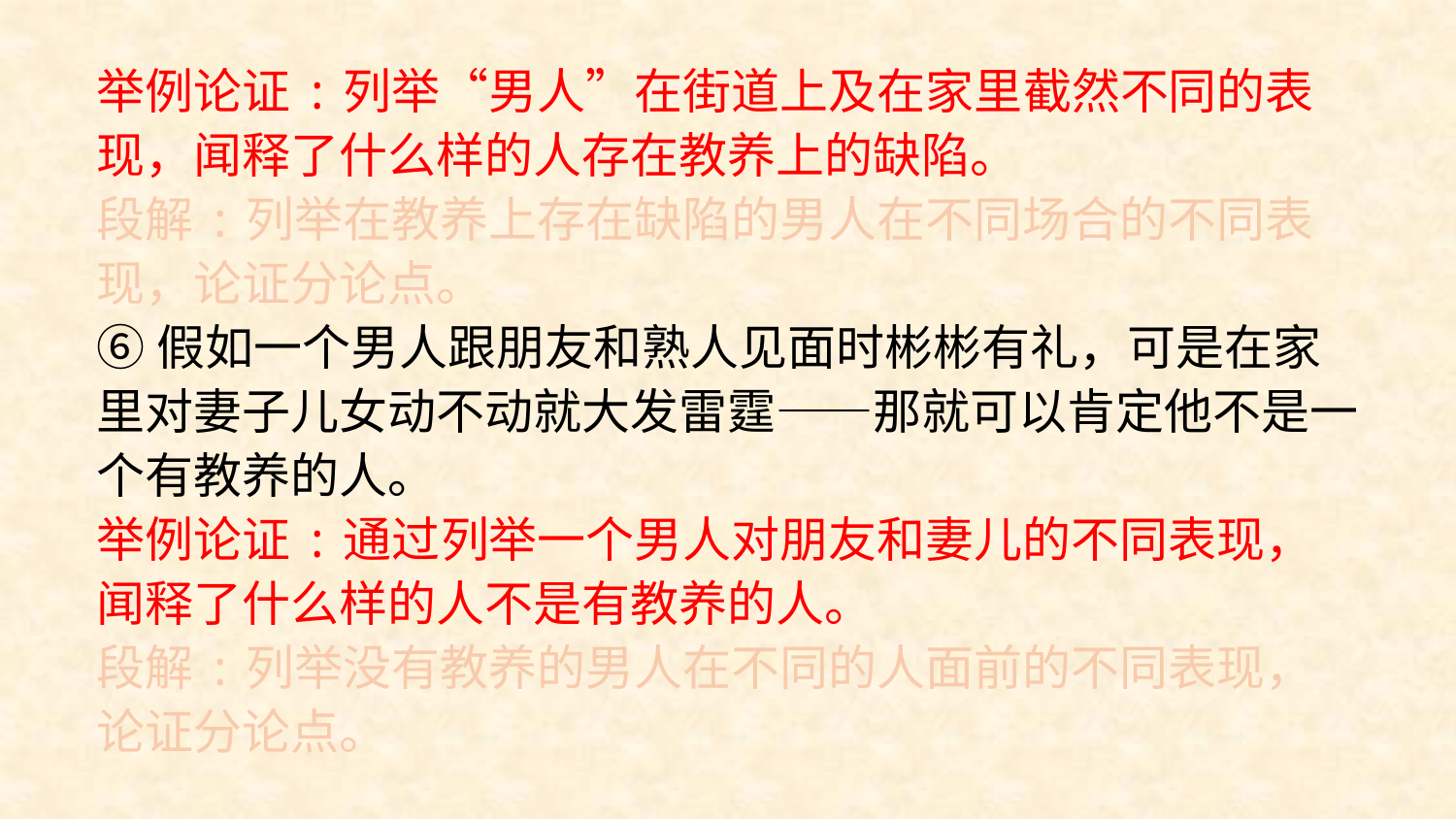

举例论证:列举“男人”在街道上及在家里截然不同的表现，闻释了什么样的人存在教养上的缺陷。
段解:列举在教养上存在缺陷的男人在不同场合的不同表现，论证分论点。
⑥假如一个男人跟朋友和熟人见面时彬彬有礼，可是在家里对妻子儿女动不动就大发雷霆——那就可以肯定他不是一个有教养的人。
举例论证:通过列举一个男人对朋友和妻儿的不同表现，闻释了什么样的人不是有教养的人。
段解:列举没有教养的男人在不同的人面前的不同表现，论证分论点。